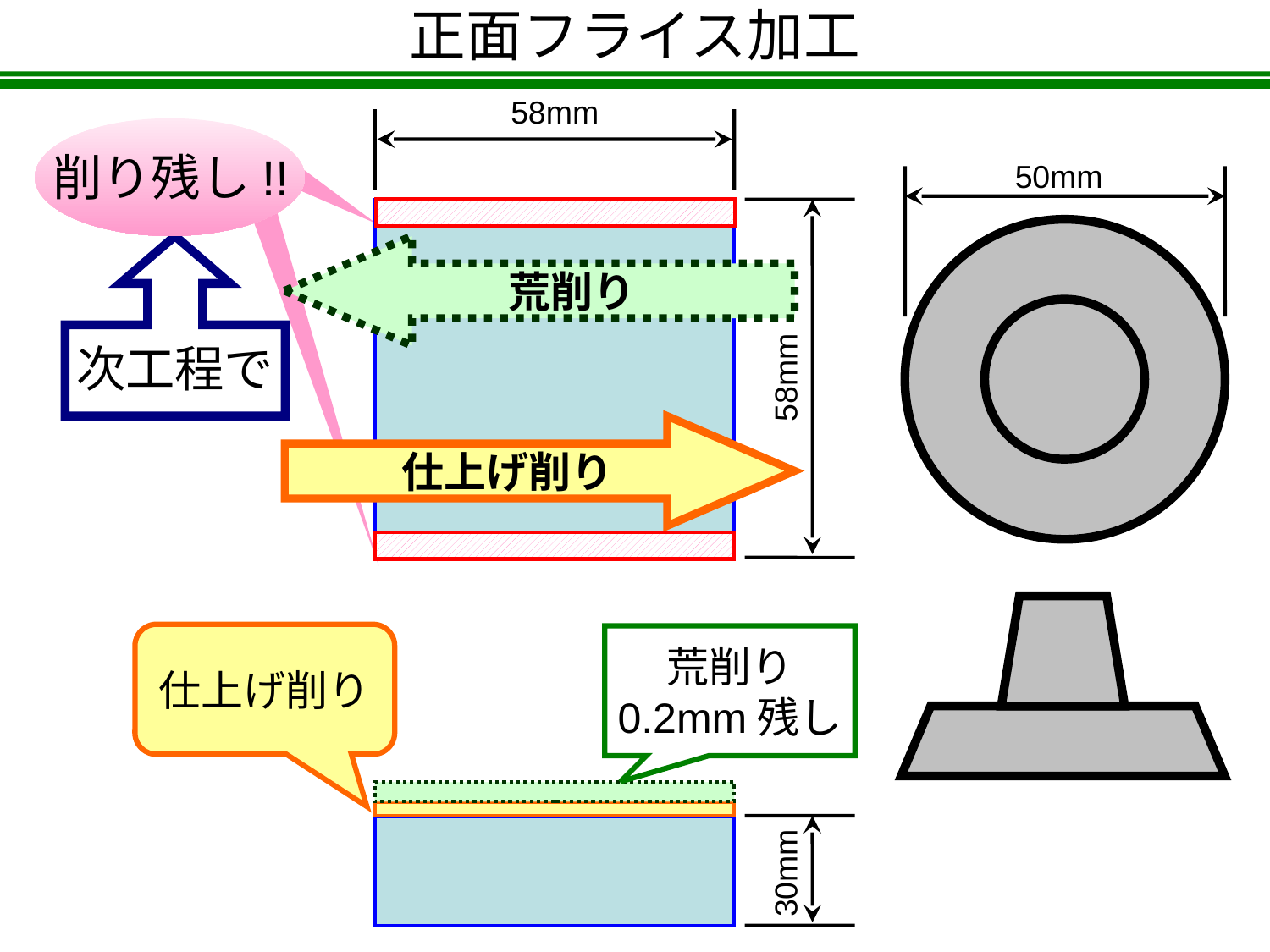

正面フライス加工

58mm

削り残し!!

50mm

荒削り

次工程で
58mm
仕上げ削り

仕上げ削り
荒削り
0.2mm残し

30mm